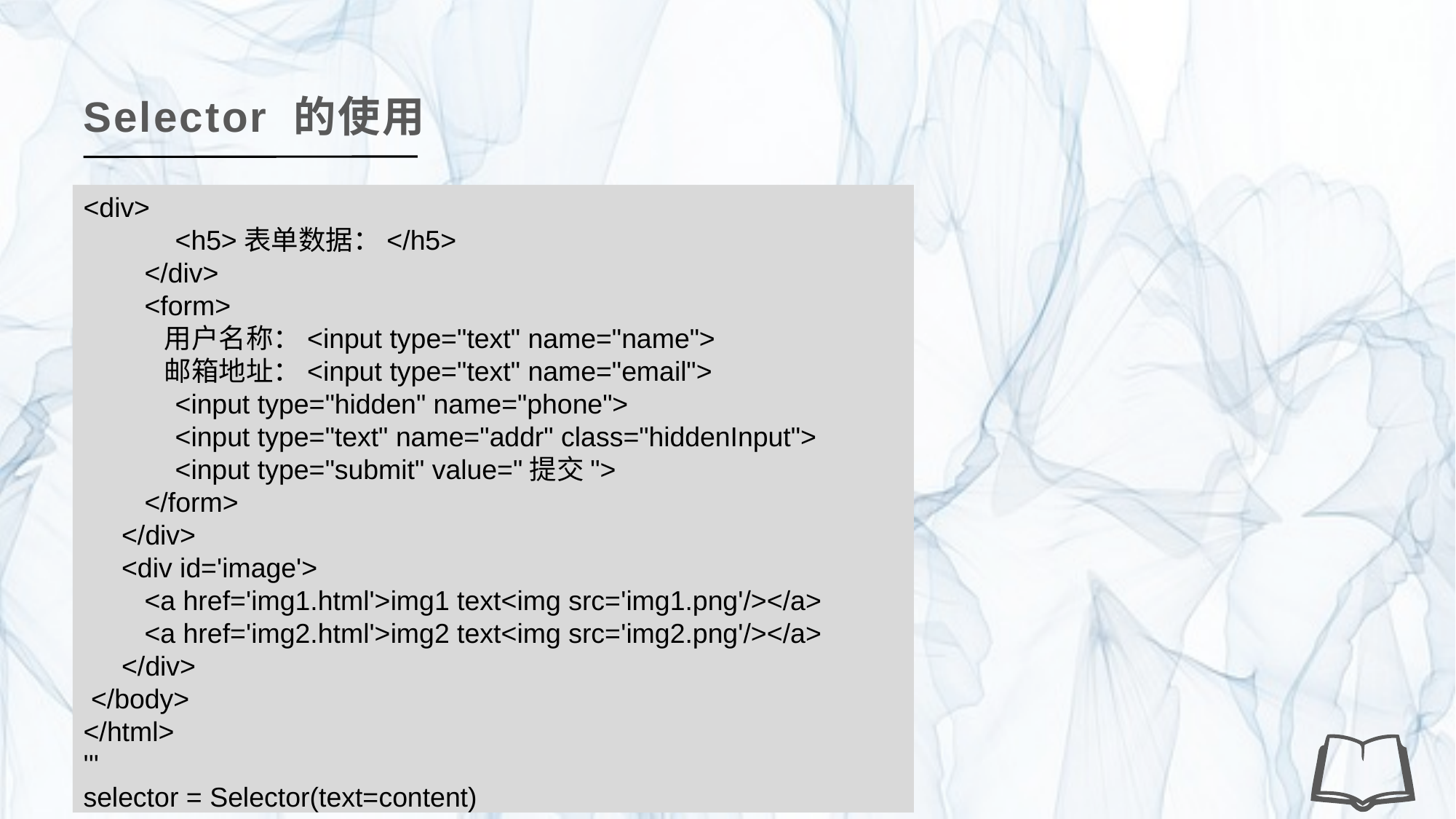

Selector 的使用
<div>
            <h5>表单数据：</h5>
        </div>
        <form>
            用户名称：<input type="text" name="name">
            邮箱地址：<input type="text" name="email">
            <input type="hidden" name="phone">
            <input type="text" name="addr" class="hiddenInput">
            <input type="submit" value="提交">
        </form>
     </div>
     <div id='image'>
        <a href='img1.html'>img1 text<img src='img1.png'/></a>
        <a href='img2.html'>img2 text<img src='img2.png'/></a>
     </div>
 </body>
</html>
'''
selector = Selector(text=content)

59